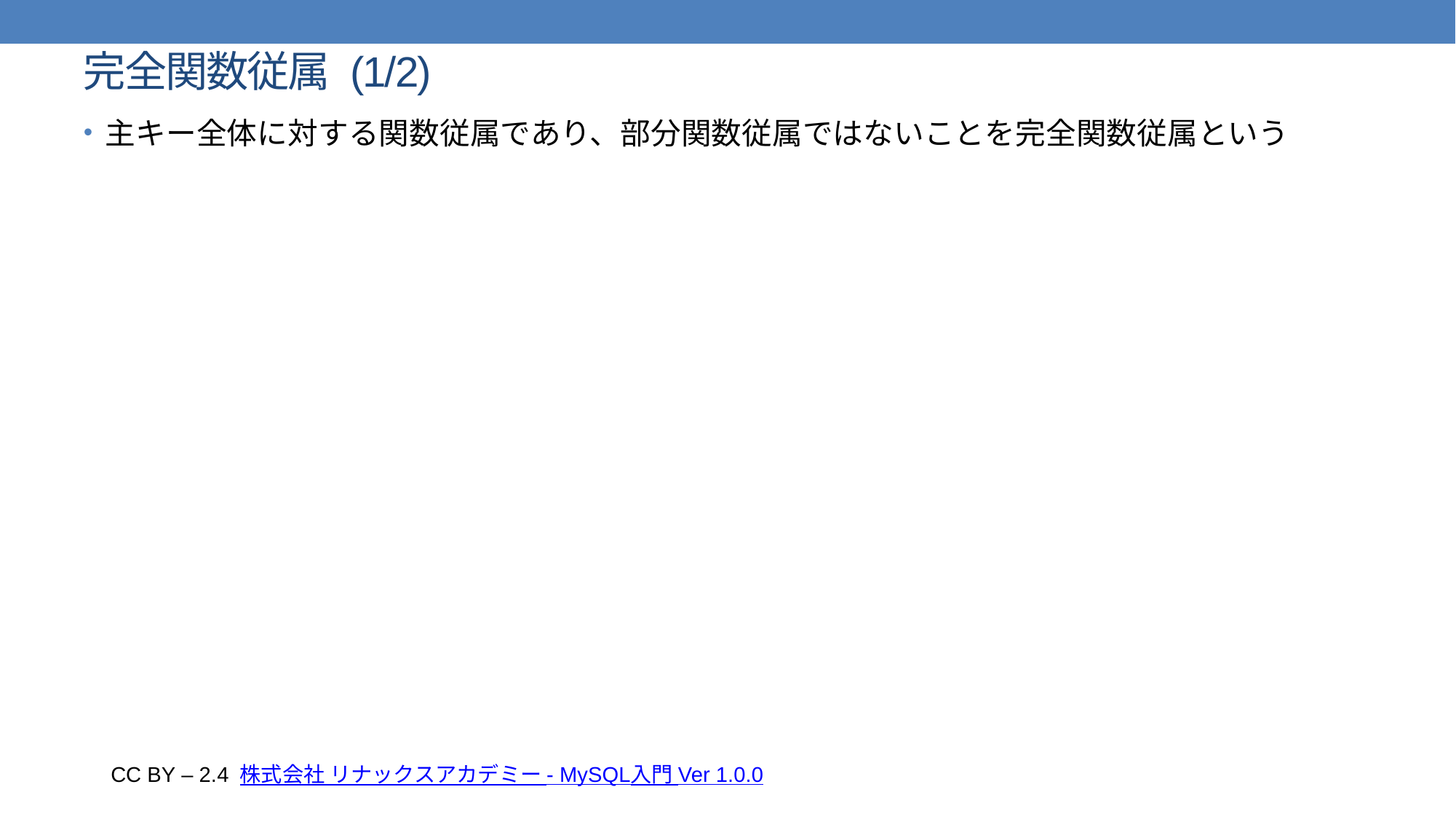

# 完全関数従属 (1/2)
主キー全体に対する関数従属であり、部分関数従属ではないことを完全関数従属という
CC BY – 2.4 株式会社 リナックスアカデミー - MySQL入門 Ver 1.0.0